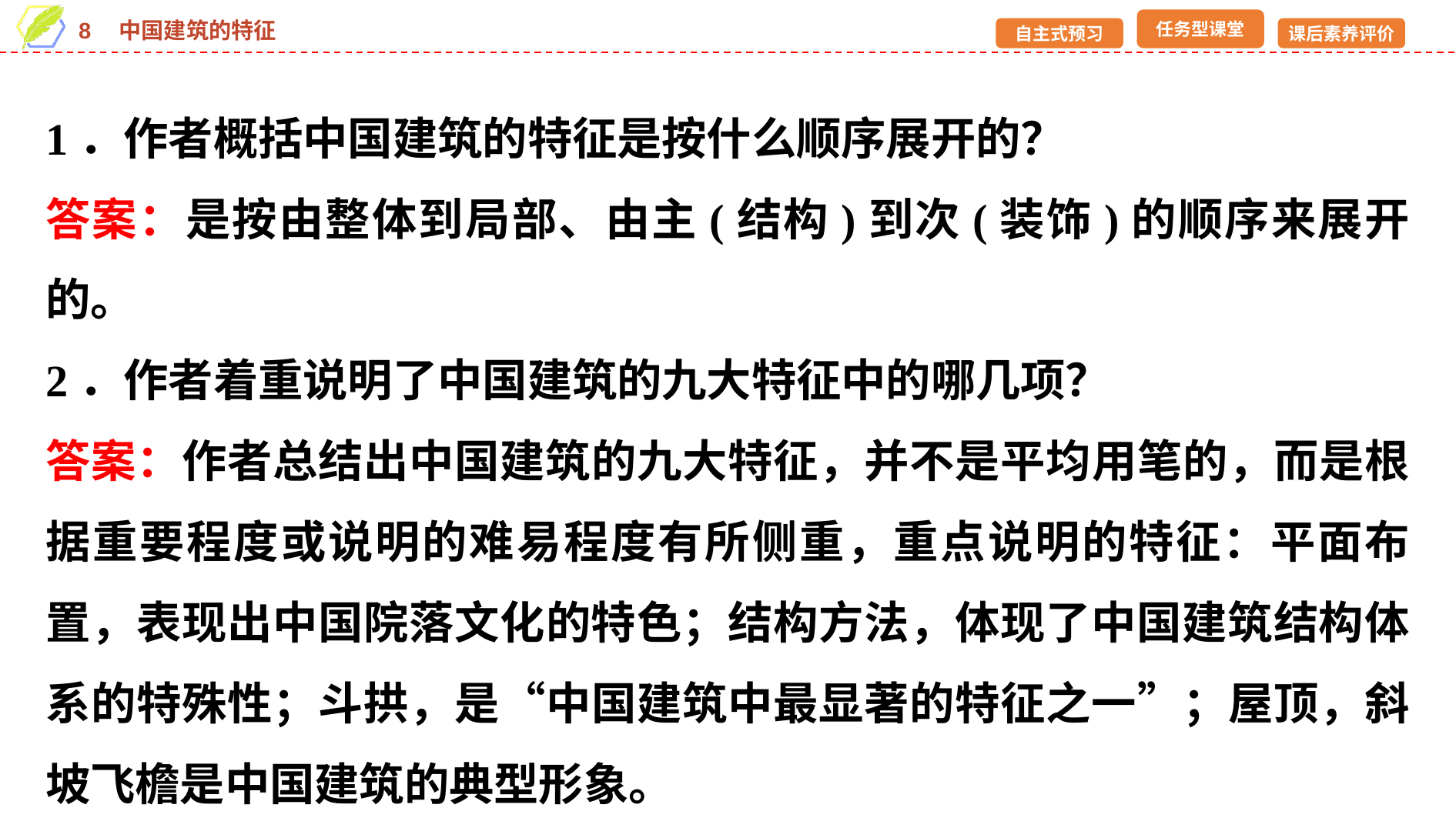

1．作者概括中国建筑的特征是按什么顺序展开的？
答案：是按由整体到局部、由主(结构)到次(装饰)的顺序来展开的。
2．作者着重说明了中国建筑的九大特征中的哪几项？
答案：作者总结出中国建筑的九大特征，并不是平均用笔的，而是根据重要程度或说明的难易程度有所侧重，重点说明的特征：平面布置，表现出中国院落文化的特色；结构方法，体现了中国建筑结构体系的特殊性；斗拱，是“中国建筑中最显著的特征之一”；屋顶，斜坡飞檐是中国建筑的典型形象。